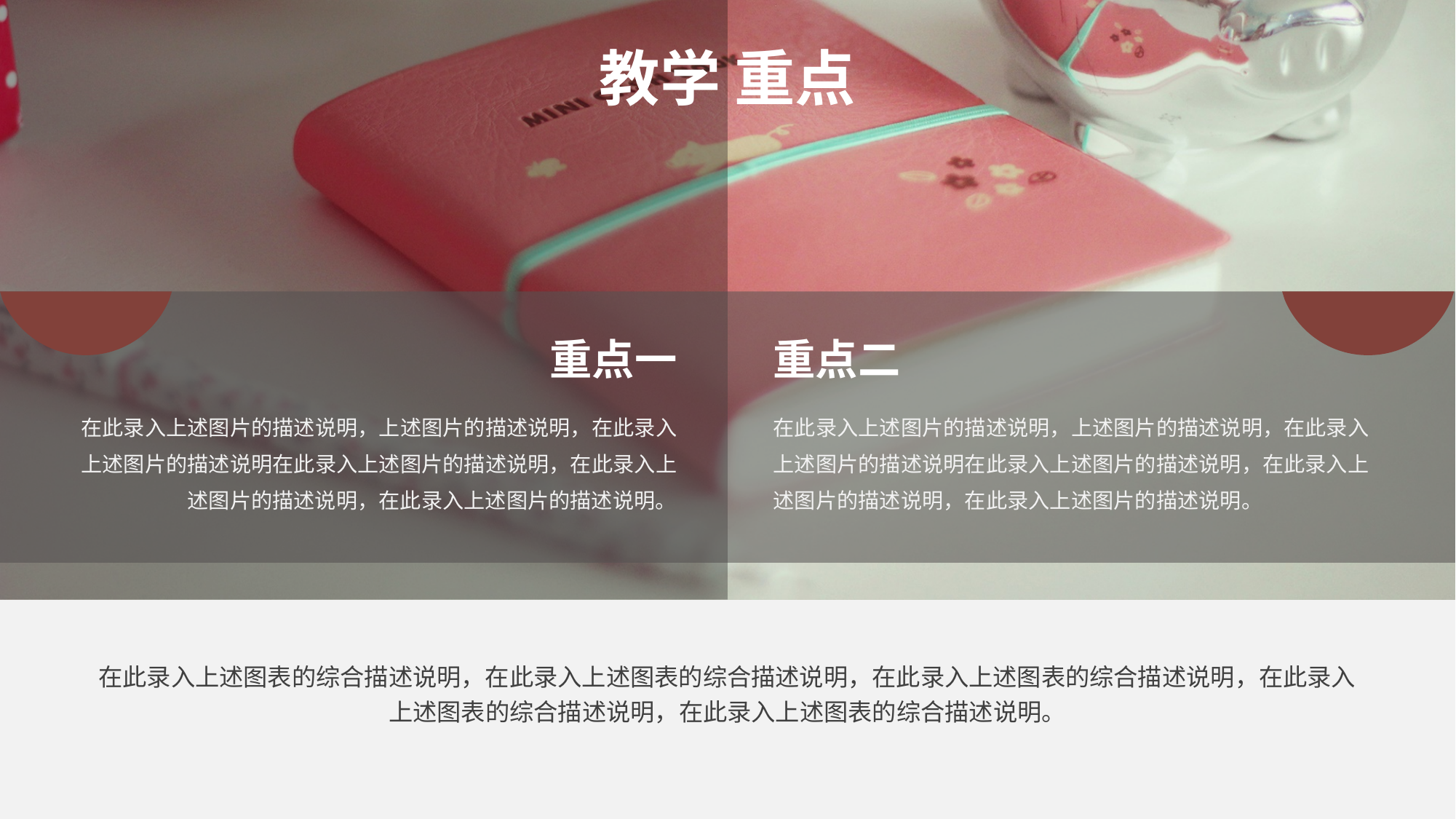

教学 重点

重点一
重点二
在此录入上述图片的描述说明，上述图片的描述说明，在此录入上述图片的描述说明在此录入上述图片的描述说明，在此录入上述图片的描述说明，在此录入上述图片的描述说明。
在此录入上述图片的描述说明，上述图片的描述说明，在此录入上述图片的描述说明在此录入上述图片的描述说明，在此录入上述图片的描述说明，在此录入上述图片的描述说明。
在此录入上述图表的综合描述说明，在此录入上述图表的综合描述说明，在此录入上述图表的综合描述说明，在此录入上述图表的综合描述说明，在此录入上述图表的综合描述说明。